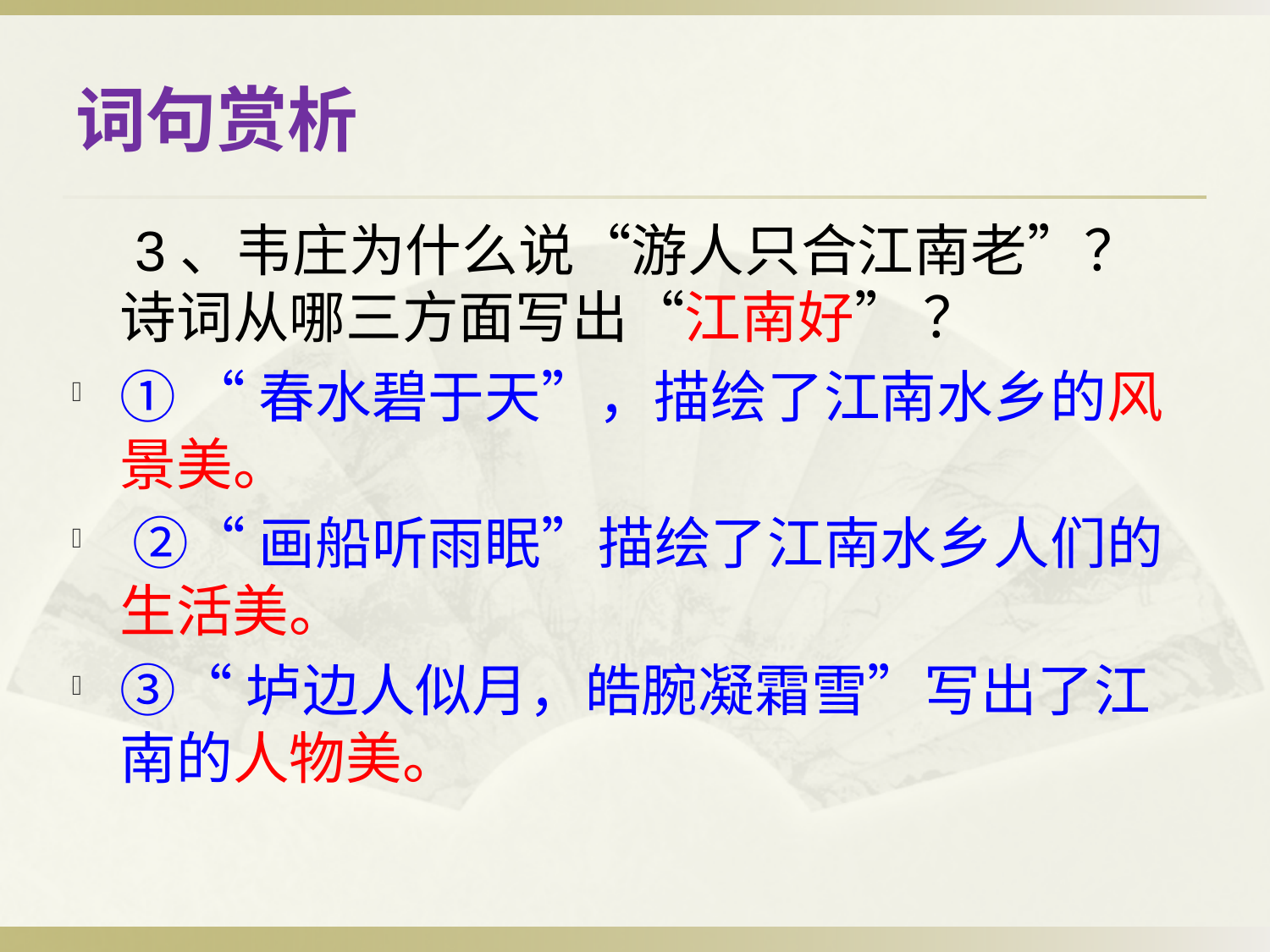

# 词句赏析
    3、韦庄为什么说“游人只合江南老”？诗词从哪三方面写出“江南好” ？
① “春水碧于天”，描绘了江南水乡的风景美。
 ②“画船听雨眠”描绘了江南水乡人们的生活美。
③“垆边人似月，皓腕凝霜雪”写出了江南的人物美。